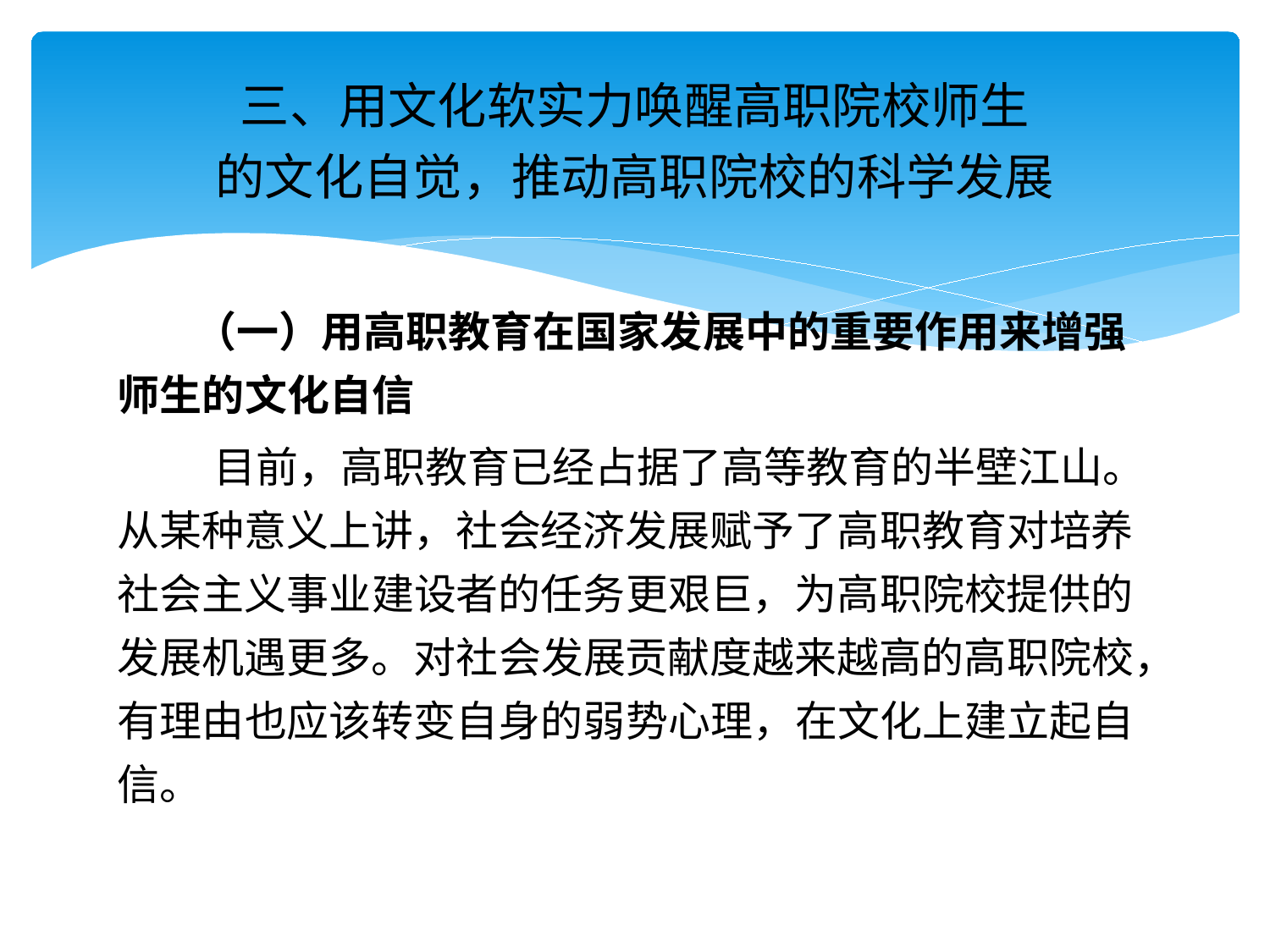

# 三、用文化软实力唤醒高职院校师生 的文化自觉，推动高职院校的科学发展
       （一）用高职教育在国家发展中的重要作用来增强师生的文化自信
         目前，高职教育已经占据了高等教育的半壁江山。从某种意义上讲，社会经济发展赋予了高职教育对培养社会主义事业建设者的任务更艰巨，为高职院校提供的发展机遇更多。对社会发展贡献度越来越高的高职院校，有理由也应该转变自身的弱势心理，在文化上建立起自信。